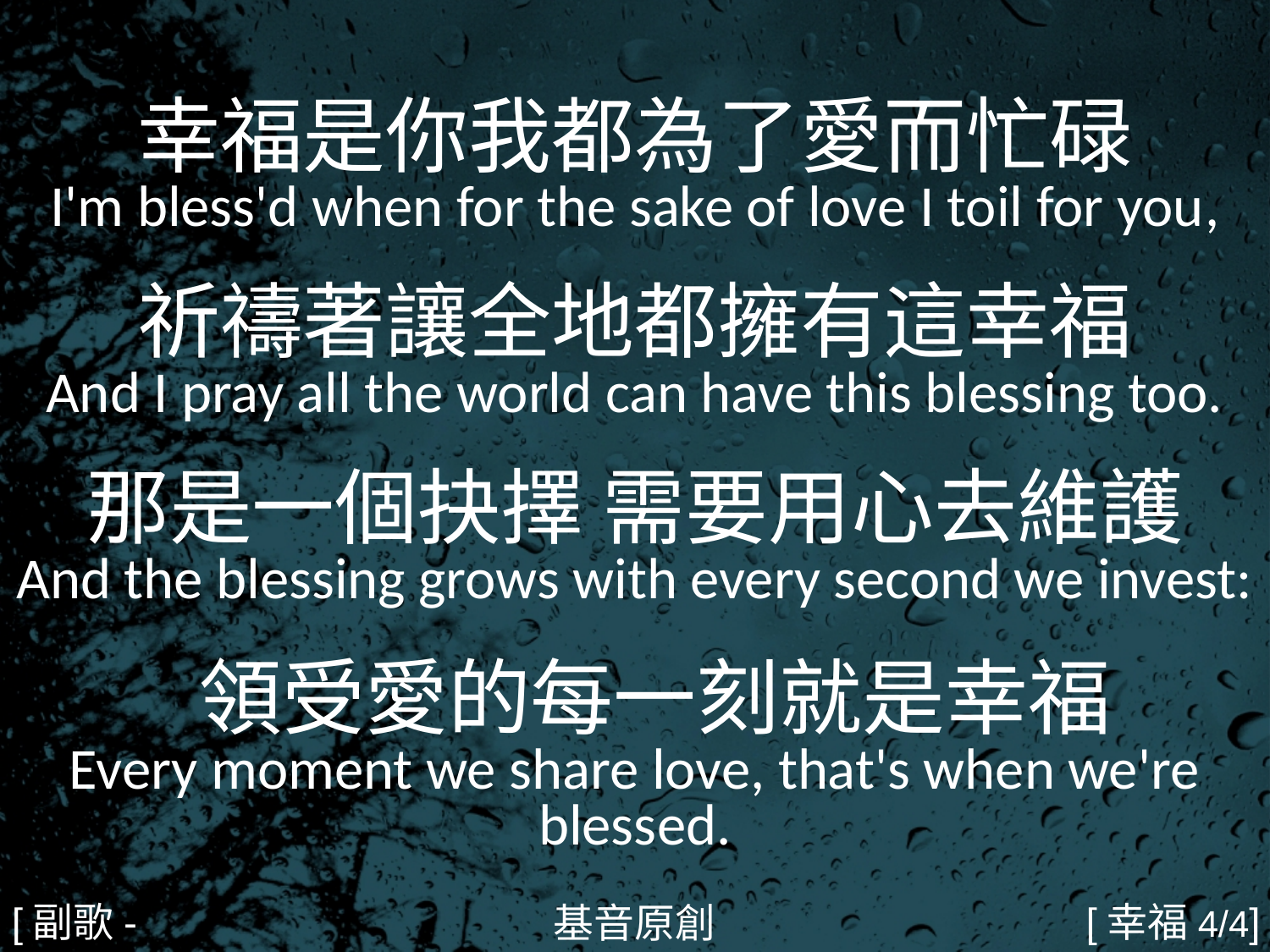

幸福是你我都為了愛而忙碌
I'm bless'd when for the sake of love I toil for you,

祈禱著讓全地都擁有這幸福
And I pray all the world can have this blessing too.

那是一個抉擇 需要用心去維護
And the blessing grows with every second we invest:

 領受愛的每一刻就是幸福
Every moment we share love, that's when we're blessed.

#

[副歌-2]
[幸福4/4]
基音原創